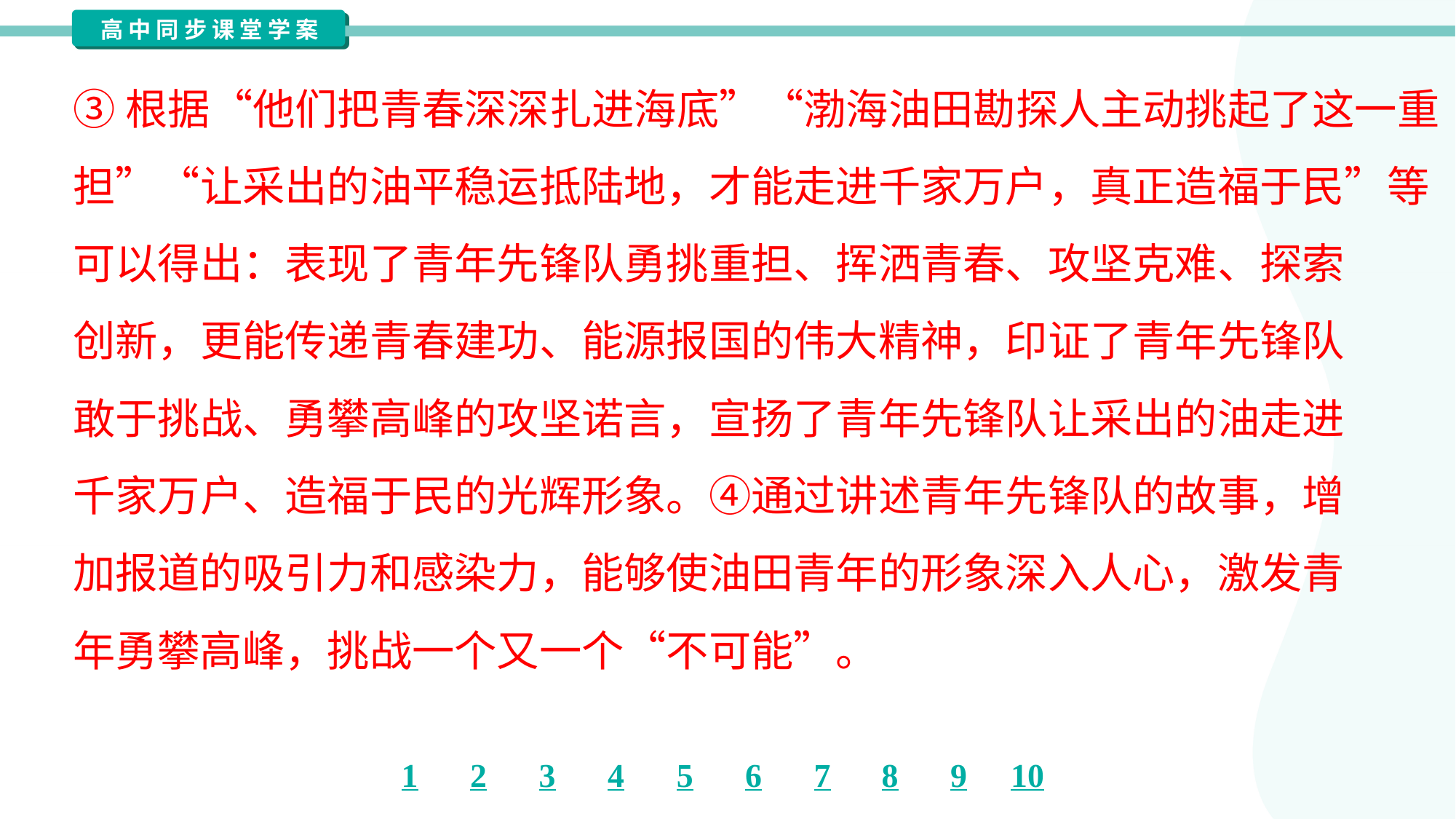

③根据“他们把青春深深扎进海底”“渤海油田勘探人主动挑起了这一重
担”“让采出的油平稳运抵陆地，才能走进千家万户，真正造福于民”等
可以得出：表现了青年先锋队勇挑重担、挥洒青春、攻坚克难、探索
创新，更能传递青春建功、能源报国的伟大精神，印证了青年先锋队
敢于挑战、勇攀高峰的攻坚诺言，宣扬了青年先锋队让采出的油走进
千家万户、造福于民的光辉形象。④通过讲述青年先锋队的故事，增
加报道的吸引力和感染力，能够使油田青年的形象深入人心，激发青
年勇攀高峰，挑战一个又一个“不可能”。